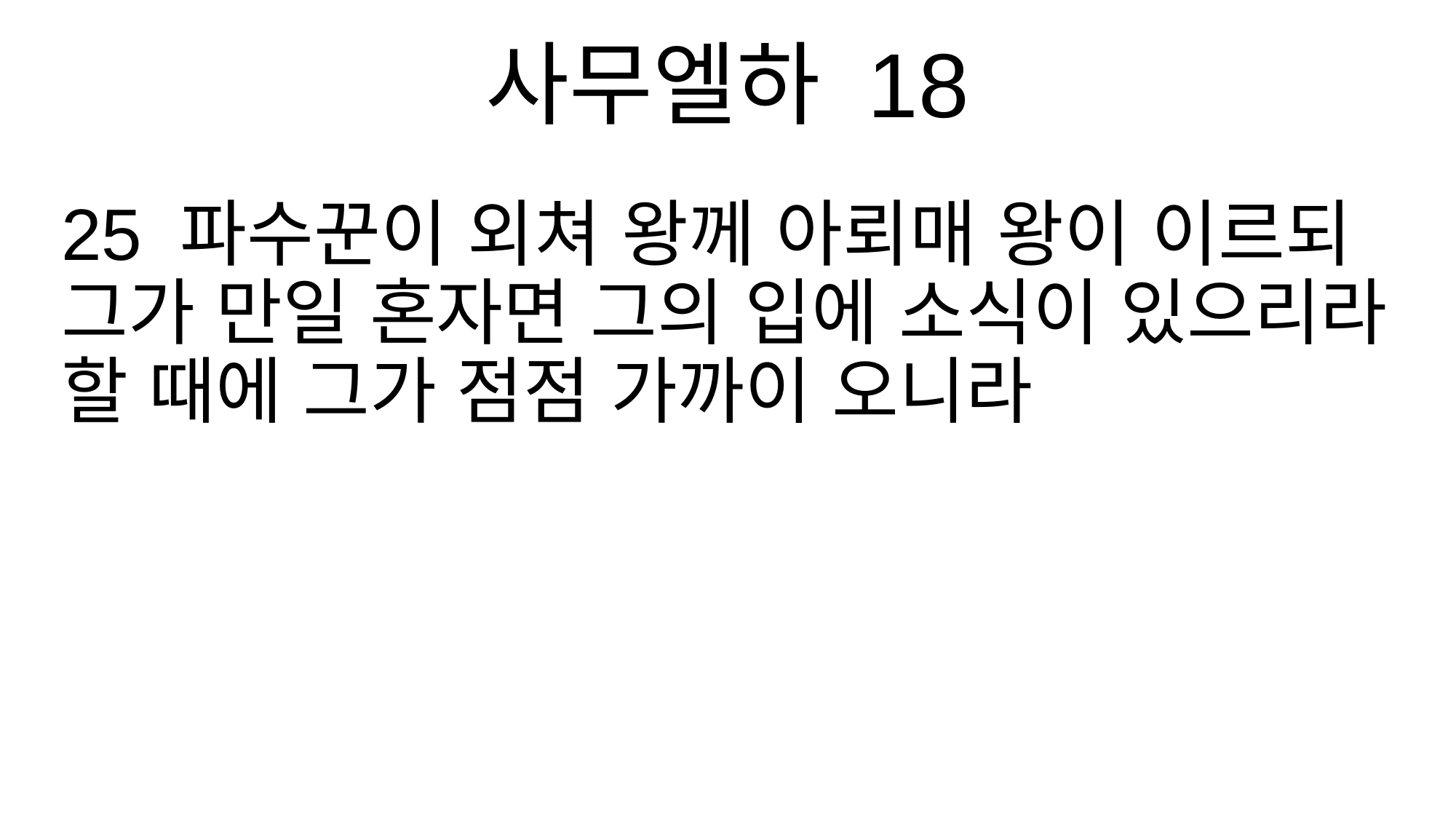

사무엘하 18
25 파수꾼이 외쳐 왕께 아뢰매 왕이 이르되 그가 만일 혼자면 그의 입에 소식이 있으리라 할 때에 그가 점점 가까이 오니라